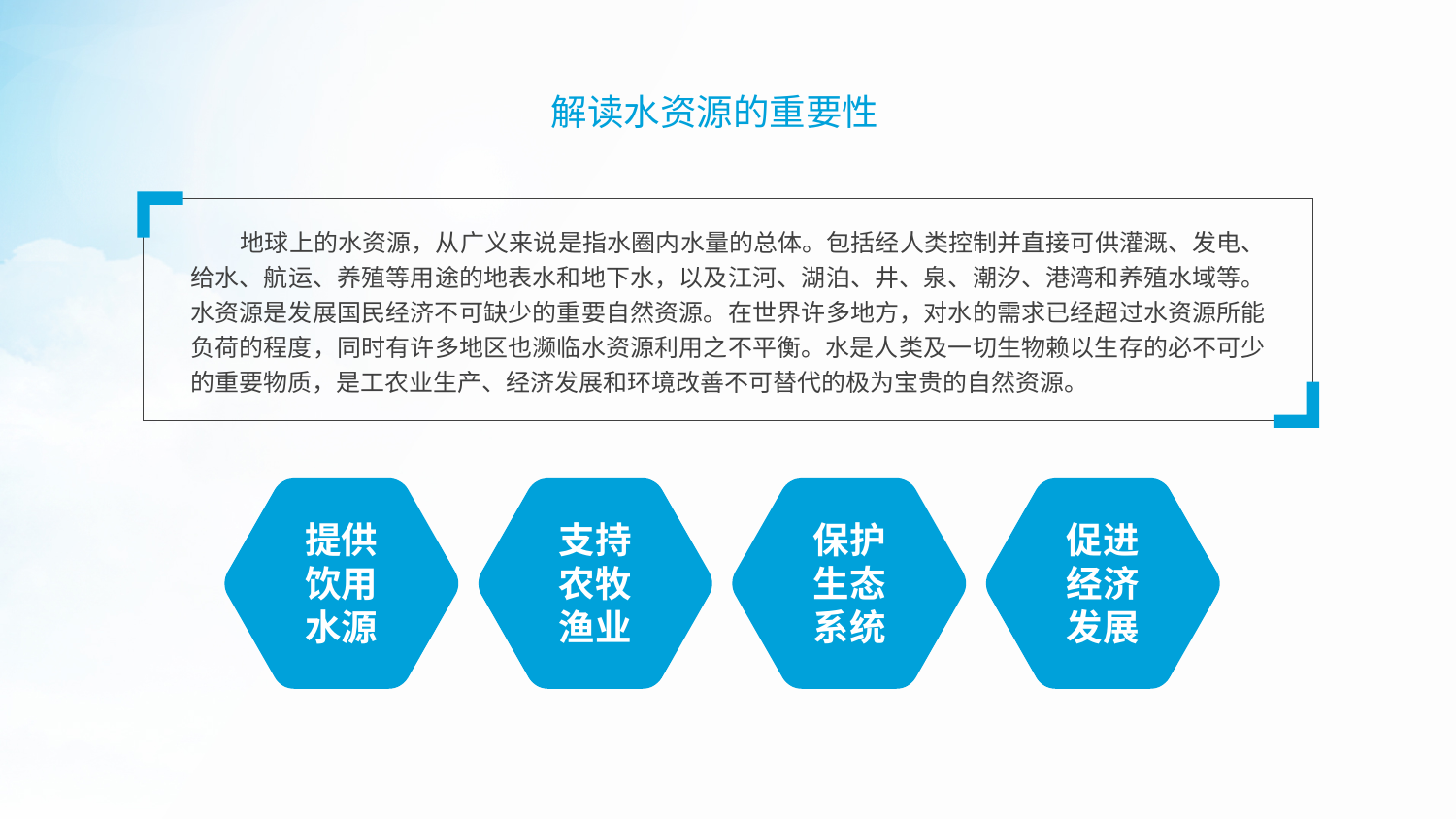

解读水资源的重要性

        地球上的水资源，从广义来说是指水圈内水量的总体。包括经人类控制并直接可供灌溉、发电、给水、航运、养殖等用途的地表水和地下水，以及江河、湖泊、井、泉、潮汐、港湾和养殖水域等。水资源是发展国民经济不可缺少的重要自然资源。在世界许多地方，对水的需求已经超过水资源所能负荷的程度，同时有许多地区也濒临水资源利用之不平衡。水是人类及一切生物赖以生存的必不可少的重要物质，是工农业生产、经济发展和环境改善不可替代的极为宝贵的自然资源。

提供
饮用
水源
支持
农牧
渔业
保护
生态
系统
促进
经济
发展